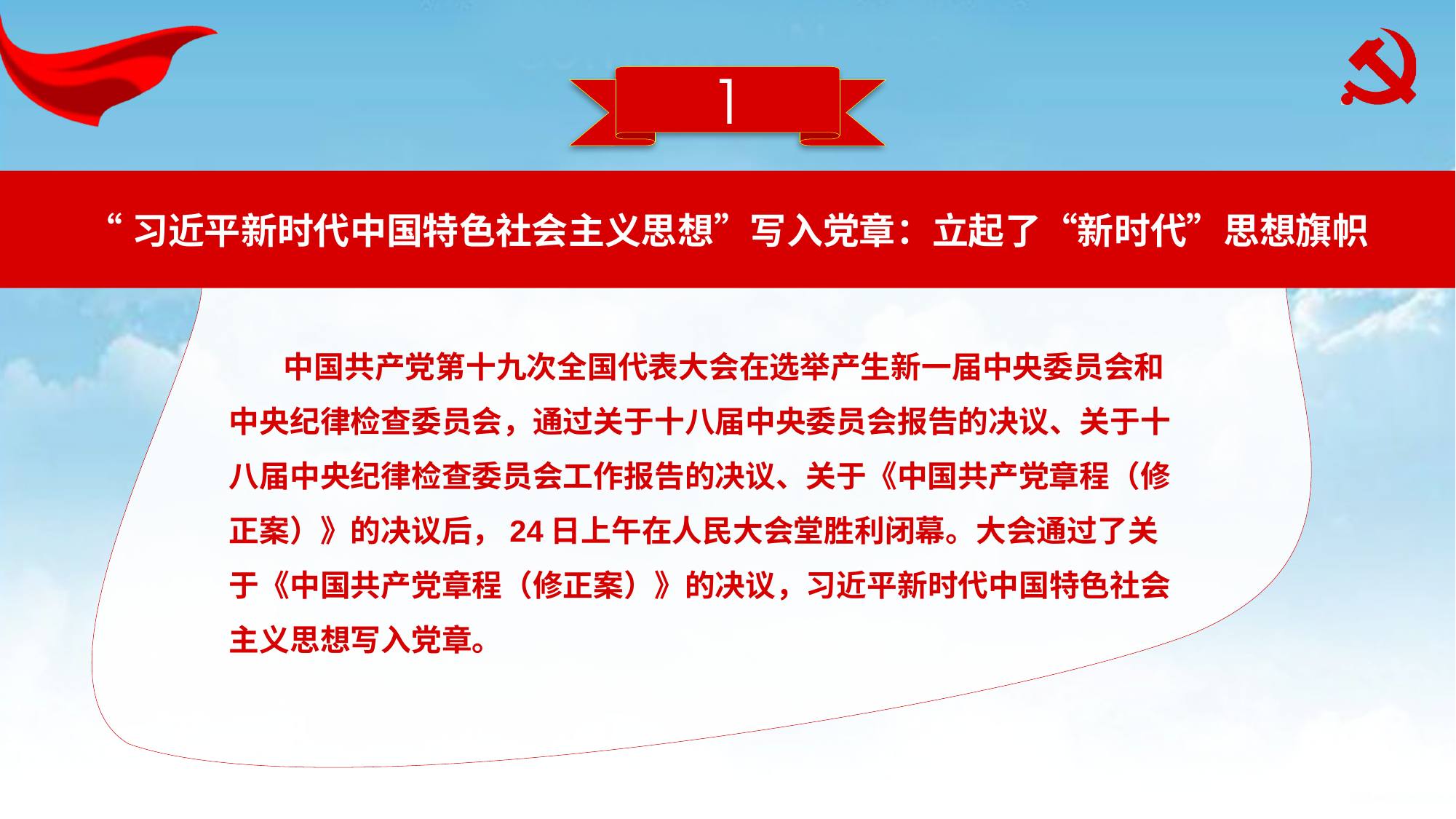

1
“习近平新时代中国特色社会主义思想”写入党章：立起了“新时代”思想旗帜

中国共产党第十九次全国代表大会在选举产生新一届中央委员会和中央纪律检查委员会，通过关于十八届中央委员会报告的决议、关于十八届中央纪律检查委员会工作报告的决议、关于《中国共产党章程（修正案）》的决议后，24日上午在人民大会堂胜利闭幕。大会通过了关于《中国共产党章程（修正案）》的决议，习近平新时代中国特色社会主义思想写入党章。
.